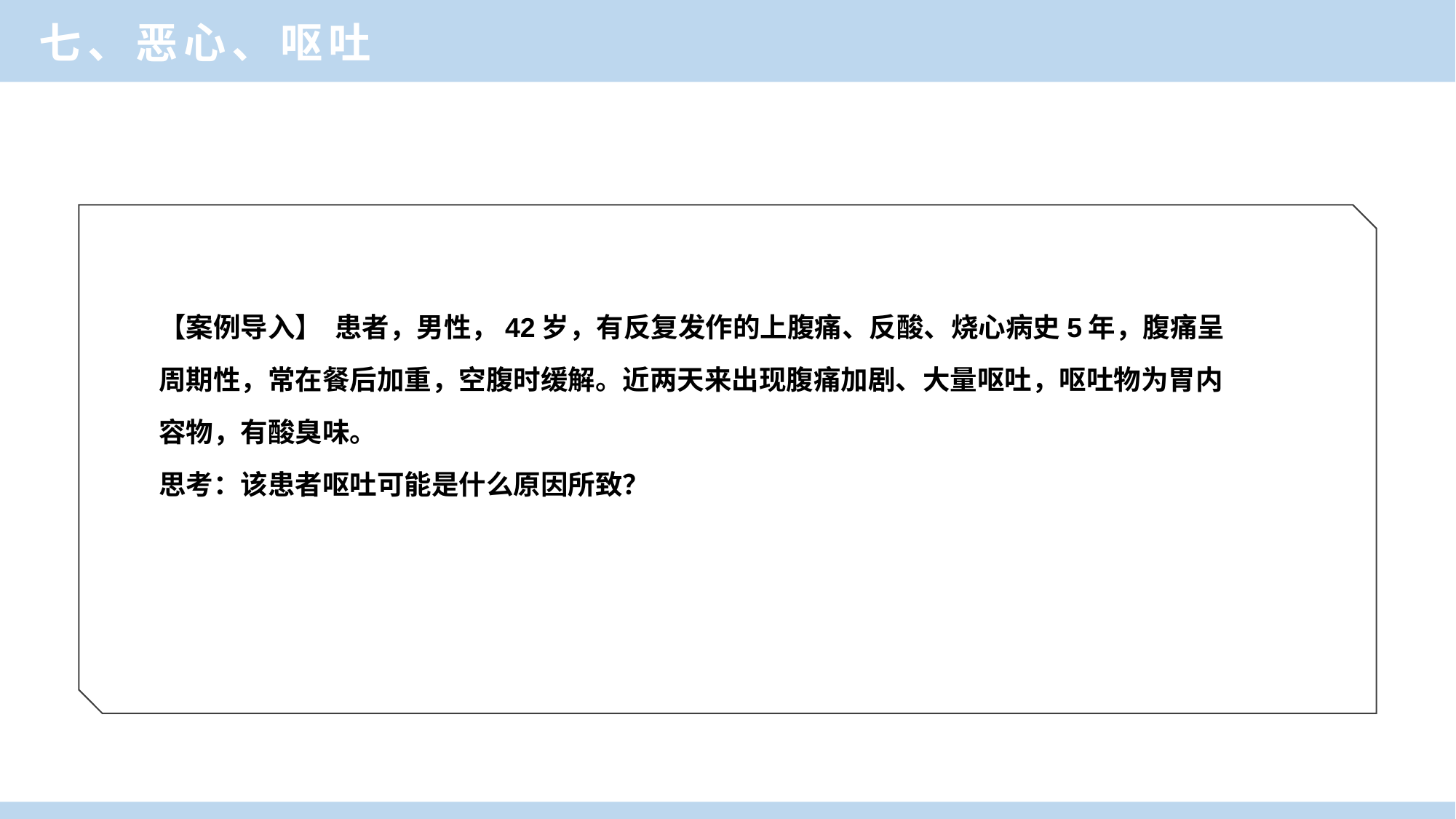

七、恶心、呕吐

【案例导入】  患者，男性，42岁，有反复发作的上腹痛、反酸、烧心病史5年，腹痛呈周期性，常在餐后加重，空腹时缓解。近两天来出现腹痛加剧、大量呕吐，呕吐物为胃内容物，有酸臭味。
思考：该患者呕吐可能是什么原因所致？